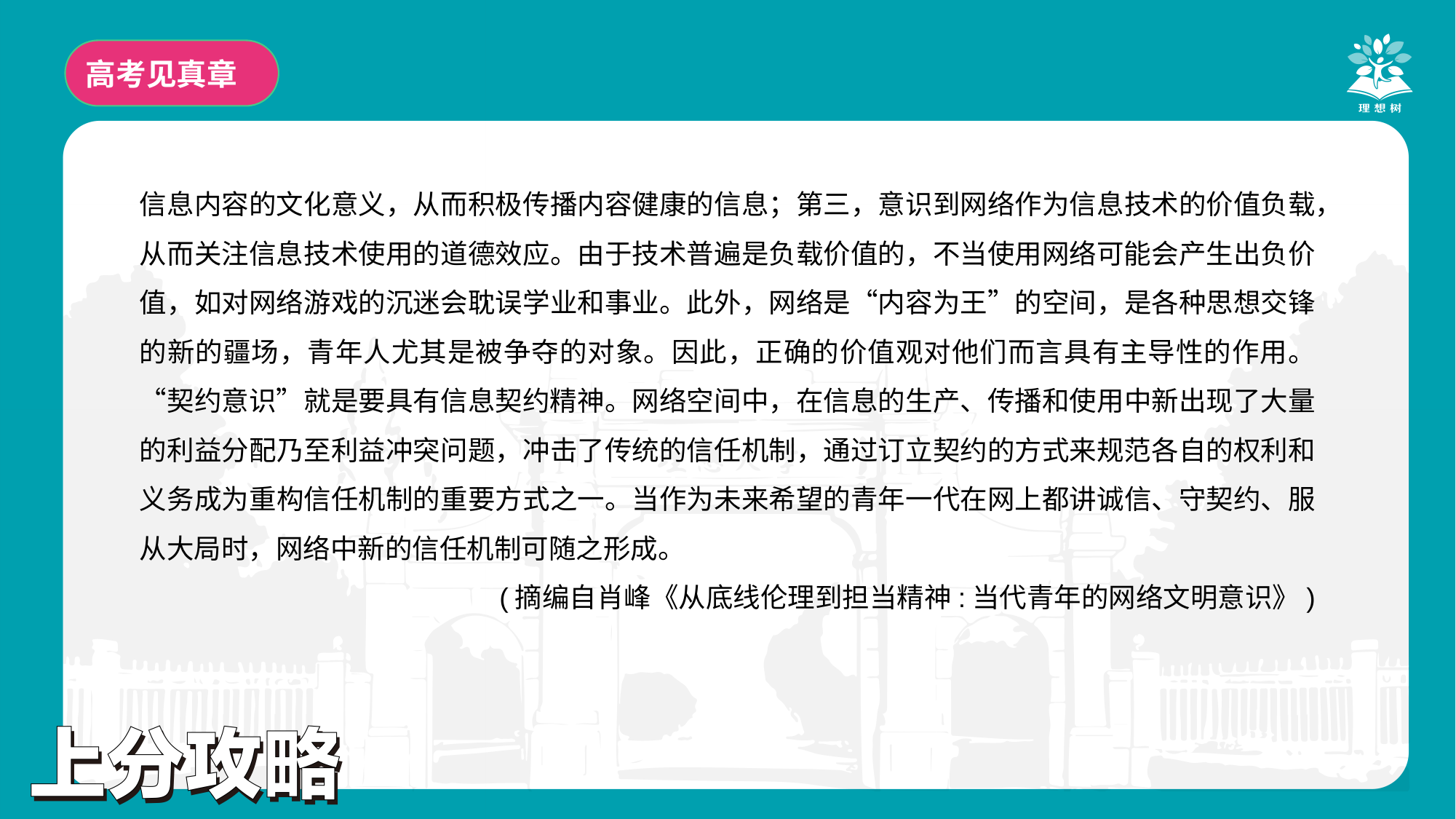

高考见真章
信息内容的文化意义，从而积极传播内容健康的信息；第三，意识到网络作为信息技术的价值负载，从而关注信息技术使用的道德效应。由于技术普遍是负载价值的，不当使用网络可能会产生出负价值，如对网络游戏的沉迷会耽误学业和事业。此外，网络是“内容为王”的空间，是各种思想交锋的新的疆场，青年人尤其是被争夺的对象。因此，正确的价值观对他们而言具有主导性的作用。“契约意识”就是要具有信息契约精神。网络空间中，在信息的生产、传播和使用中新出现了大量的利益分配乃至利益冲突问题，冲击了传统的信任机制，通过订立契约的方式来规范各自的权利和义务成为重构信任机制的重要方式之一。当作为未来希望的青年一代在网上都讲诚信、守契约、服从大局时，网络中新的信任机制可随之形成。
(摘编自肖峰《从底线伦理到担当精神:当代青年的网络文明意识》)